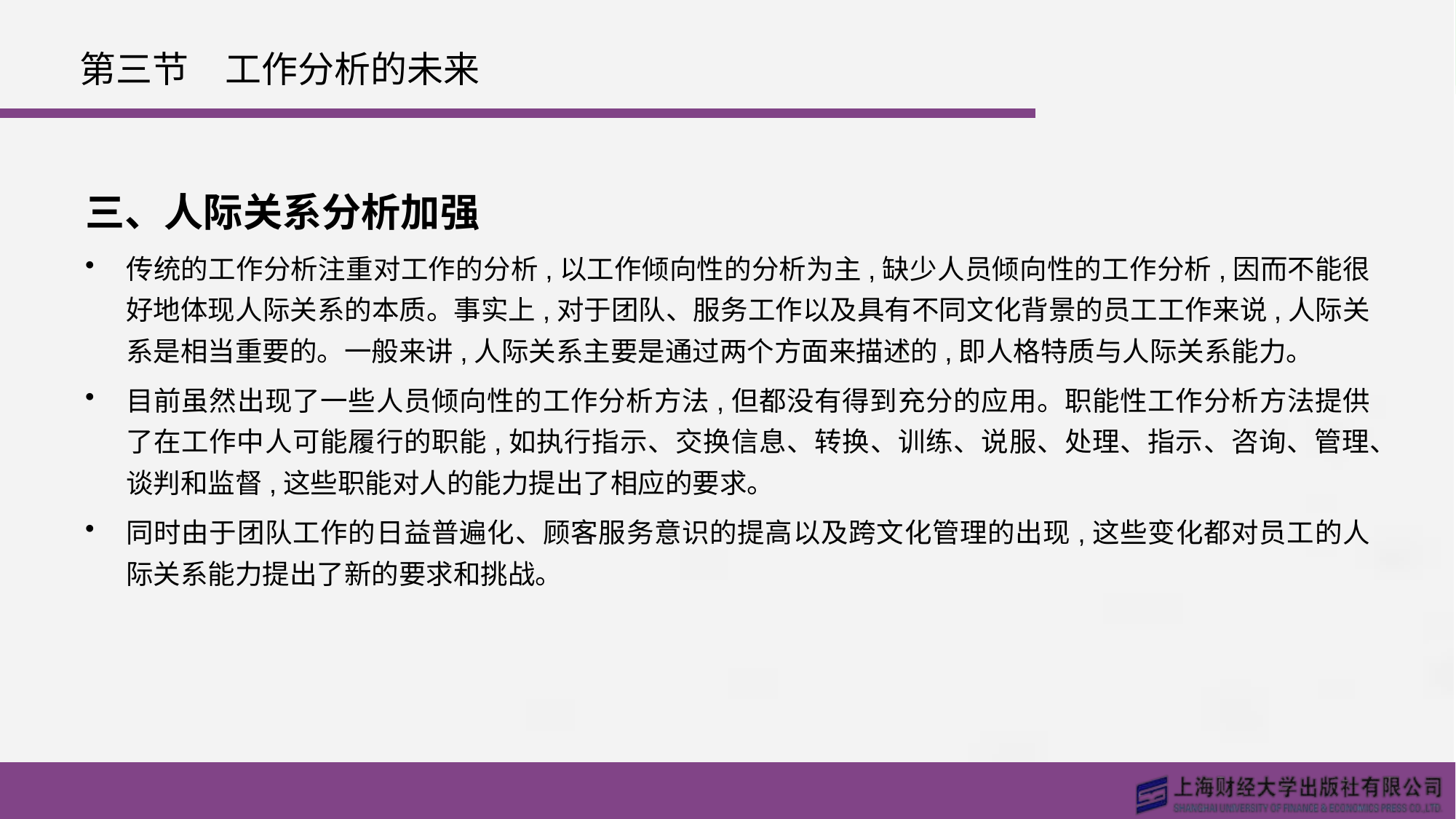

# 第三节　工作分析的未来
三、人际关系分析加强
传统的工作分析注重对工作的分析,以工作倾向性的分析为主,缺少人员倾向性的工作分析,因而不能很好地体现人际关系的本质。事实上,对于团队、服务工作以及具有不同文化背景的员工工作来说,人际关系是相当重要的。一般来讲,人际关系主要是通过两个方面来描述的,即人格特质与人际关系能力。
目前虽然出现了一些人员倾向性的工作分析方法,但都没有得到充分的应用。职能性工作分析方法提供了在工作中人可能履行的职能,如执行指示、交换信息、转换、训练、说服、处理、指示、咨询、管理、谈判和监督,这些职能对人的能力提出了相应的要求。
同时由于团队工作的日益普遍化、顾客服务意识的提高以及跨文化管理的出现,这些变化都对员工的人际关系能力提出了新的要求和挑战。